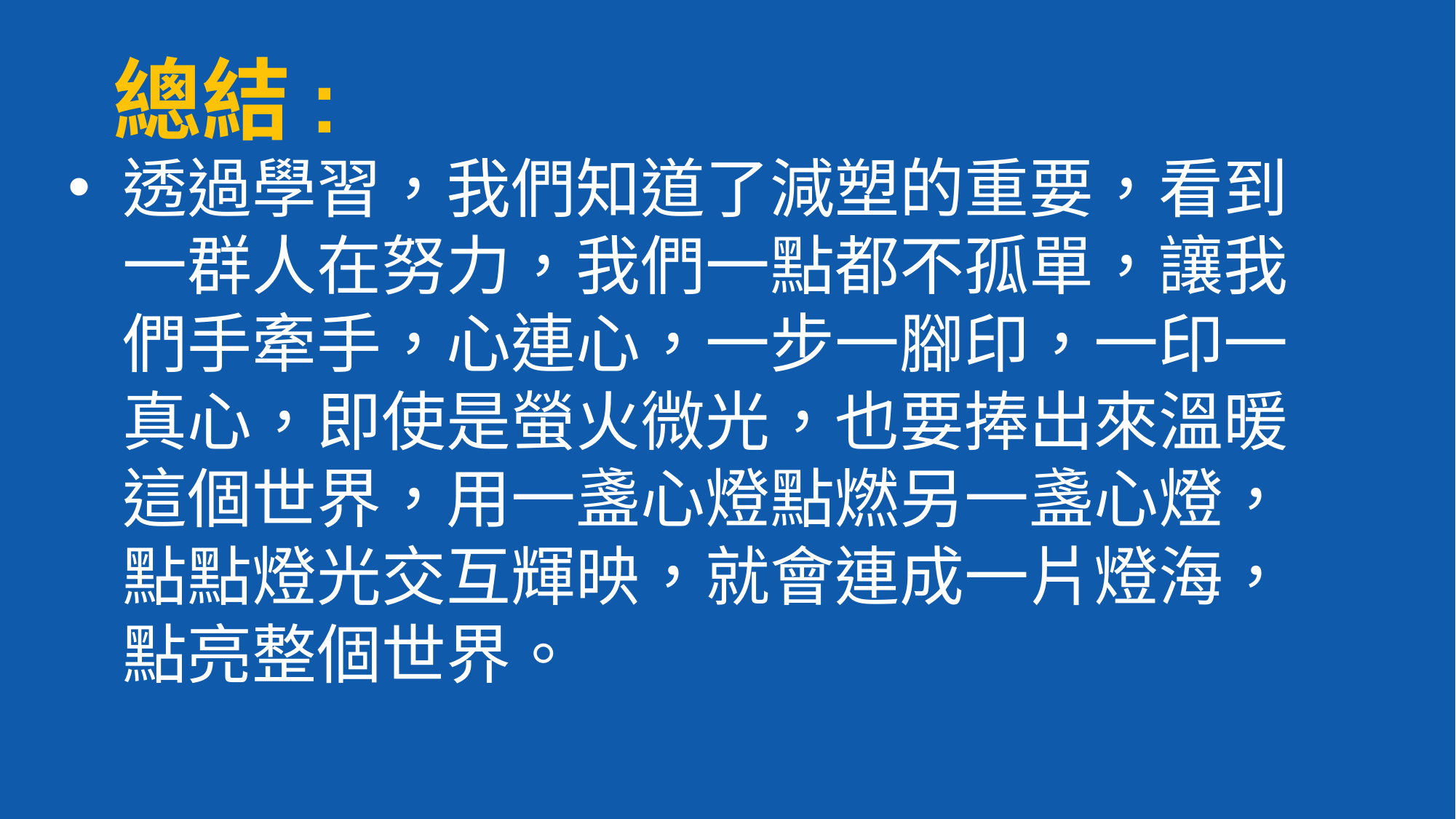

# 總結:
透過學習，我們知道了減塑的重要，看到一群人在努力，我們一點都不孤單，讓我們手牽手，心連心，一步一腳印，一印一真心，即使是螢火微光，也要捧出來溫暖這個世界，用一盞心燈點燃另一盞心燈，點點燈光交互輝映，就會連成一片燈海，點亮整個世界。